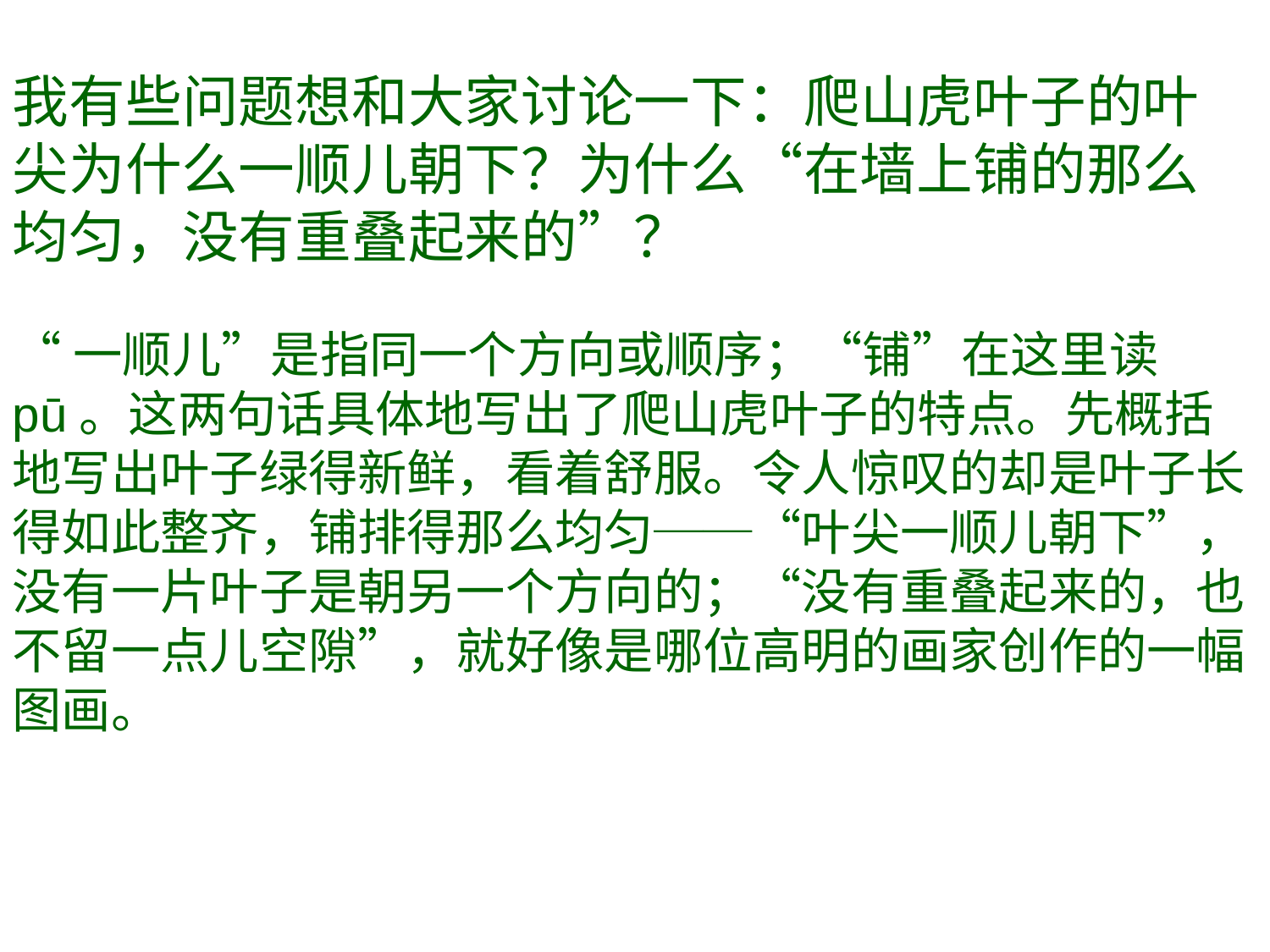

我有些问题想和大家讨论一下：爬山虎叶子的叶尖为什么一顺儿朝下？为什么“在墙上铺的那么均匀，没有重叠起来的”？
“一顺儿”是指同一个方向或顺序；“铺”在这里读 pū。这两句话具体地写出了爬山虎叶子的特点。先概括地写出叶子绿得新鲜，看着舒服。令人惊叹的却是叶子长得如此整齐，铺排得那么均匀──“叶尖一顺儿朝下”，没有一片叶子是朝另一个方向的；“没有重叠起来的，也不留一点儿空隙”，就好像是哪位高明的画家创作的一幅图画。